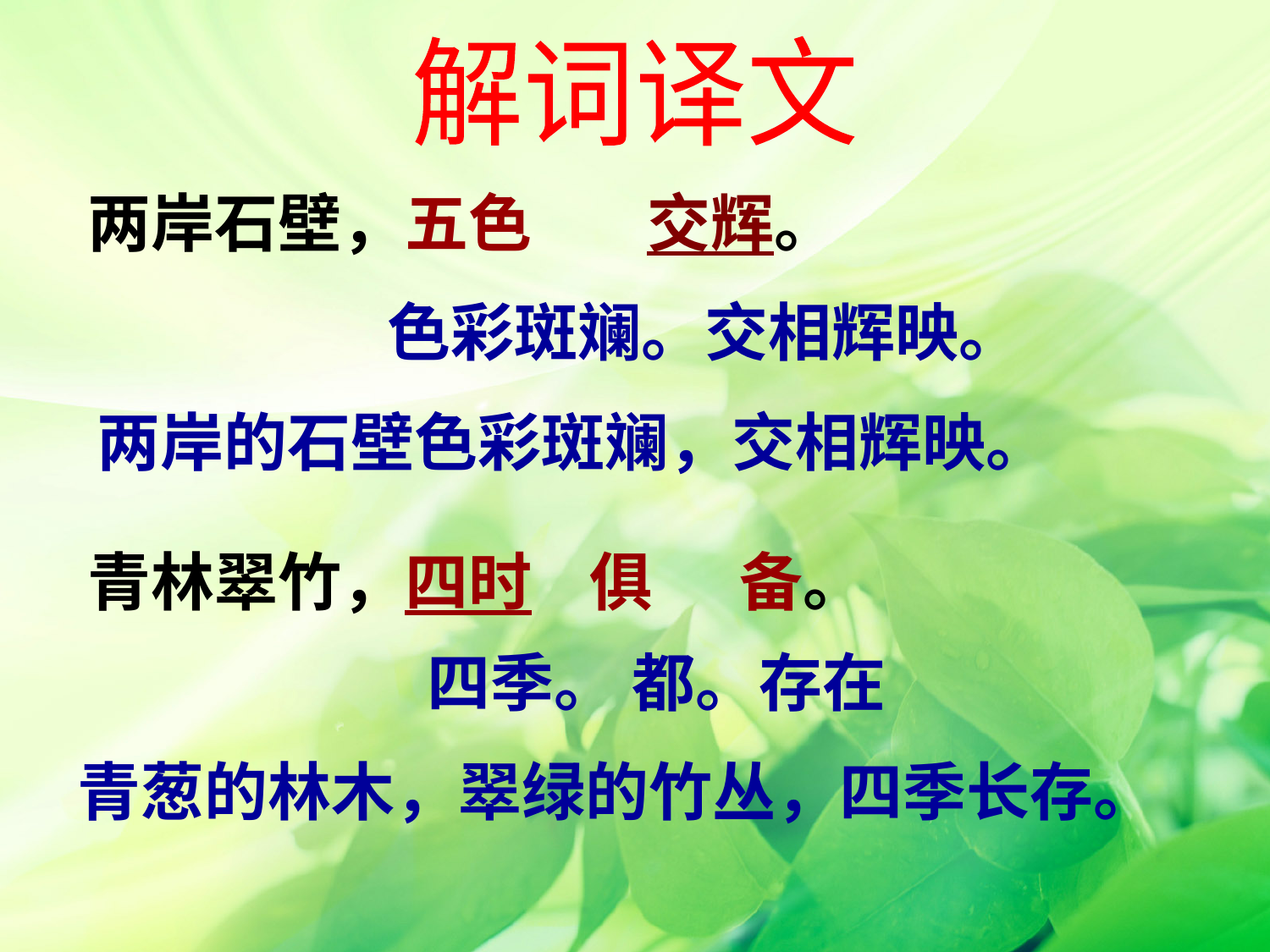

解词译文
两岸石壁，五色        交辉。
色彩斑斓。交相辉映。
两岸的石壁色彩斑斓，交相辉映。
青林翠竹，四时    俱      备。
四季。 都。存在
青葱的林木，翠绿的竹丛，四季长存。